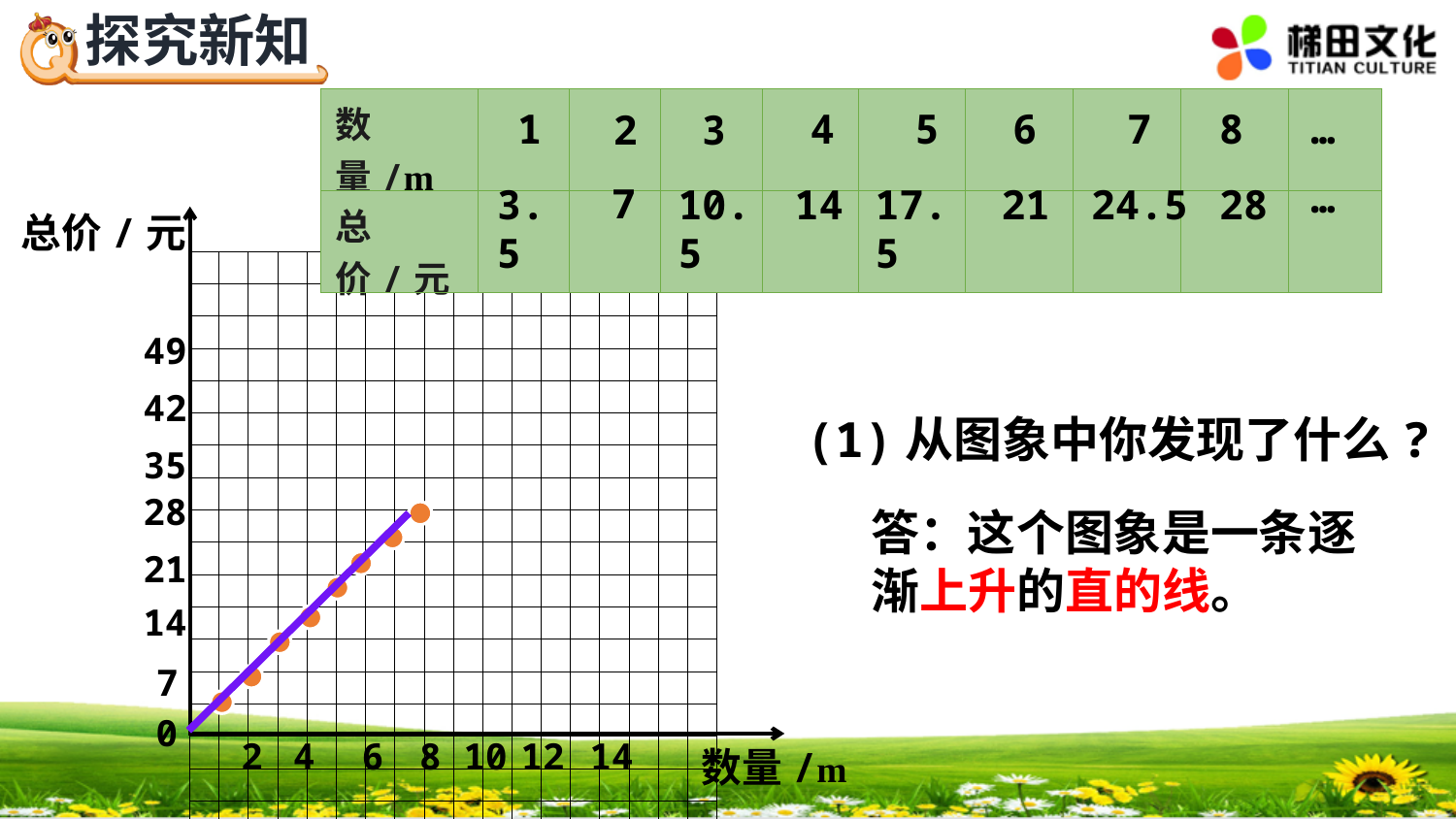

| 数量/m |  |  |  |  |  |  |  |  |  |
| --- | --- | --- | --- | --- | --- | --- | --- | --- | --- |
| 总价/元 |  |  |  |  |  |  |  |  |  |
1
4
5
6
7
8
…
2
3
…
7
3.5
10.5
14
17.5
21
24.5
28
总价/元
|  |  |  |  |  |  |  |  |  |  |  |  |  |  |  |  |  |  |
| --- | --- | --- | --- | --- | --- | --- | --- | --- | --- | --- | --- | --- | --- | --- | --- | --- | --- |
|  |  |  |  |  |  |  |  |  |  |  |  |  |  |  |  |  |  |
|  |  |  |  |  |  |  |  |  |  |  |  |  |  |  |  |  |  |
|  |  |  |  |  |  |  |  |  |  |  |  |  |  |  |  |  |  |
|  |  |  |  |  |  |  |  |  |  |  |  |  |  |  |  |  |  |
|  |  |  |  |  |  |  |  |  |  |  |  |  |  |  |  |  |  |
|  |  |  |  |  |  |  |  |  |  |  |  |  |  |  |  |  |  |
|  |  |  |  |  |  |  |  |  |  |  |  |  |  |  |  |  |  |
|  |  |  |  |  |  |  |  |  |  |  |  |  |  |  |  |  |  |
|  |  |  |  |  |  |  |  |  |  |  |  |  |  |  |  |  |  |
|  |  |  |  |  |  |  |  |  |  |  |  |  |  |  |  |  |  |
|  |  |  |  |  |  |  |  |  |  |  |  |  |  |  |  |  |  |
|  |  |  |  |  |  |  |  |  |  |  |  |  |  |  |  |  |  |
|  |  |  |  |  |  |  |  |  |  |  |  |  |  |  |  |  |  |
|  |  |  |  |  |  |  |  |  |  |  |  |  |  |  |  |  |  |
|  |  |  |  |  |  |  |  |  |  |  |  |  |  |  |  |  |  |
|  |  |  |  |  |  |  |  |  |  |  |  |  |  |  |  |  |  |
|  |  |  |  |  |  |  |  |  |  |  |  |  |  |  |  |  |  |
49
42
(1)从图象中你发现了什么?
35
28
答：这个图象是一条逐渐上升的直的线。

21

14

7

0
2
4
6
8
10
12
14
数量/m